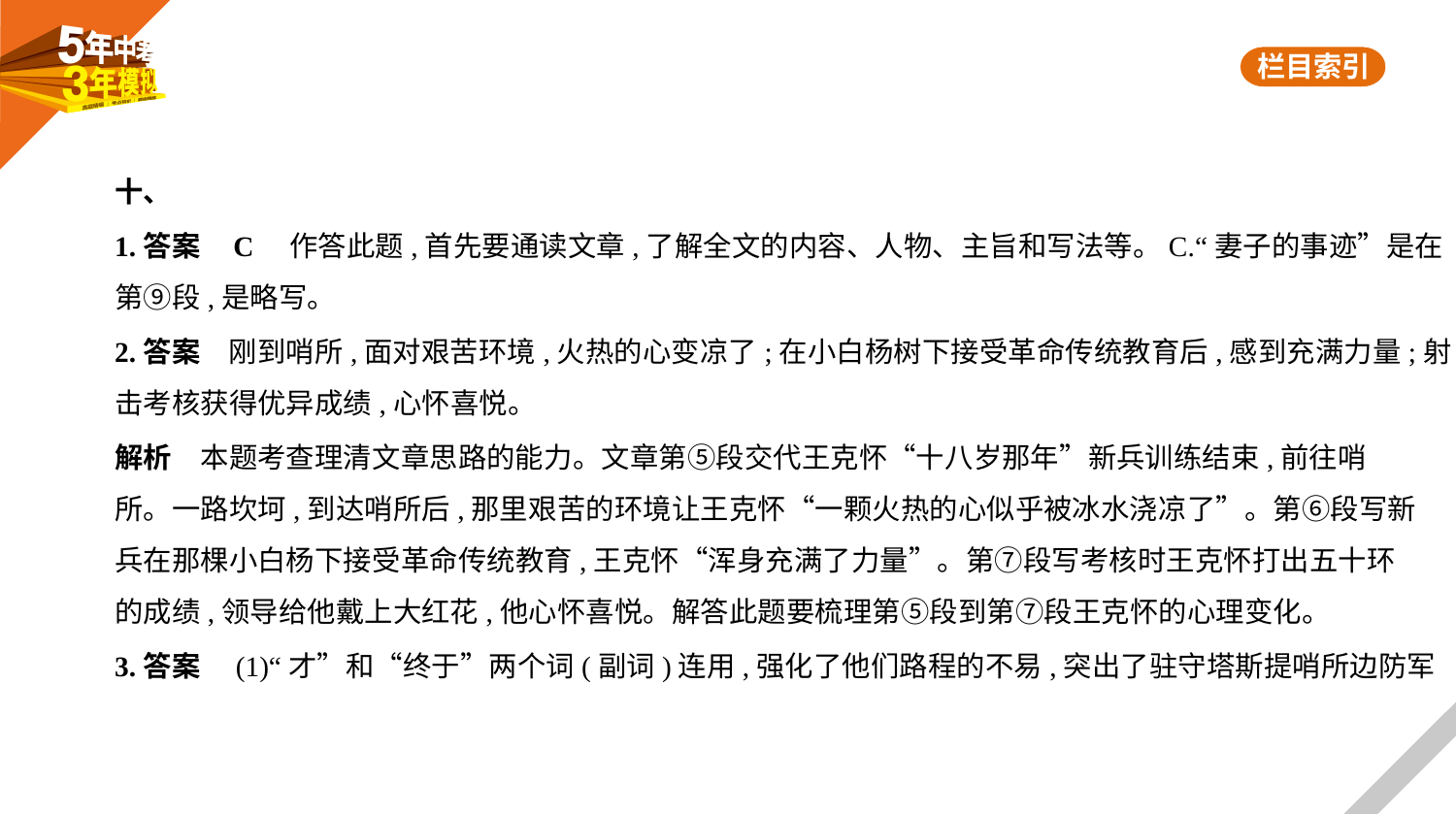

十、
1.答案    C　作答此题,首先要通读文章,了解全文的内容、人物、主旨和写法等。C.“妻子的事迹”是在
第⑨段,是略写。
2.答案　刚到哨所,面对艰苦环境,火热的心变凉了;在小白杨树下接受革命传统教育后,感到充满力量;射
击考核获得优异成绩,心怀喜悦。
解析　本题考查理清文章思路的能力。文章第⑤段交代王克怀“十八岁那年”新兵训练结束,前往哨
所。一路坎坷,到达哨所后,那里艰苦的环境让王克怀“一颗火热的心似乎被冰水浇凉了”。第⑥段写新
兵在那棵小白杨下接受革命传统教育,王克怀“浑身充满了力量”。第⑦段写考核时王克怀打出五十环
的成绩,领导给他戴上大红花,他心怀喜悦。解答此题要梳理第⑤段到第⑦段王克怀的心理变化。
3.答案　(1)“才”和“终于”两个词(副词)连用,强化了他们路程的不易,突出了驻守塔斯提哨所边防军